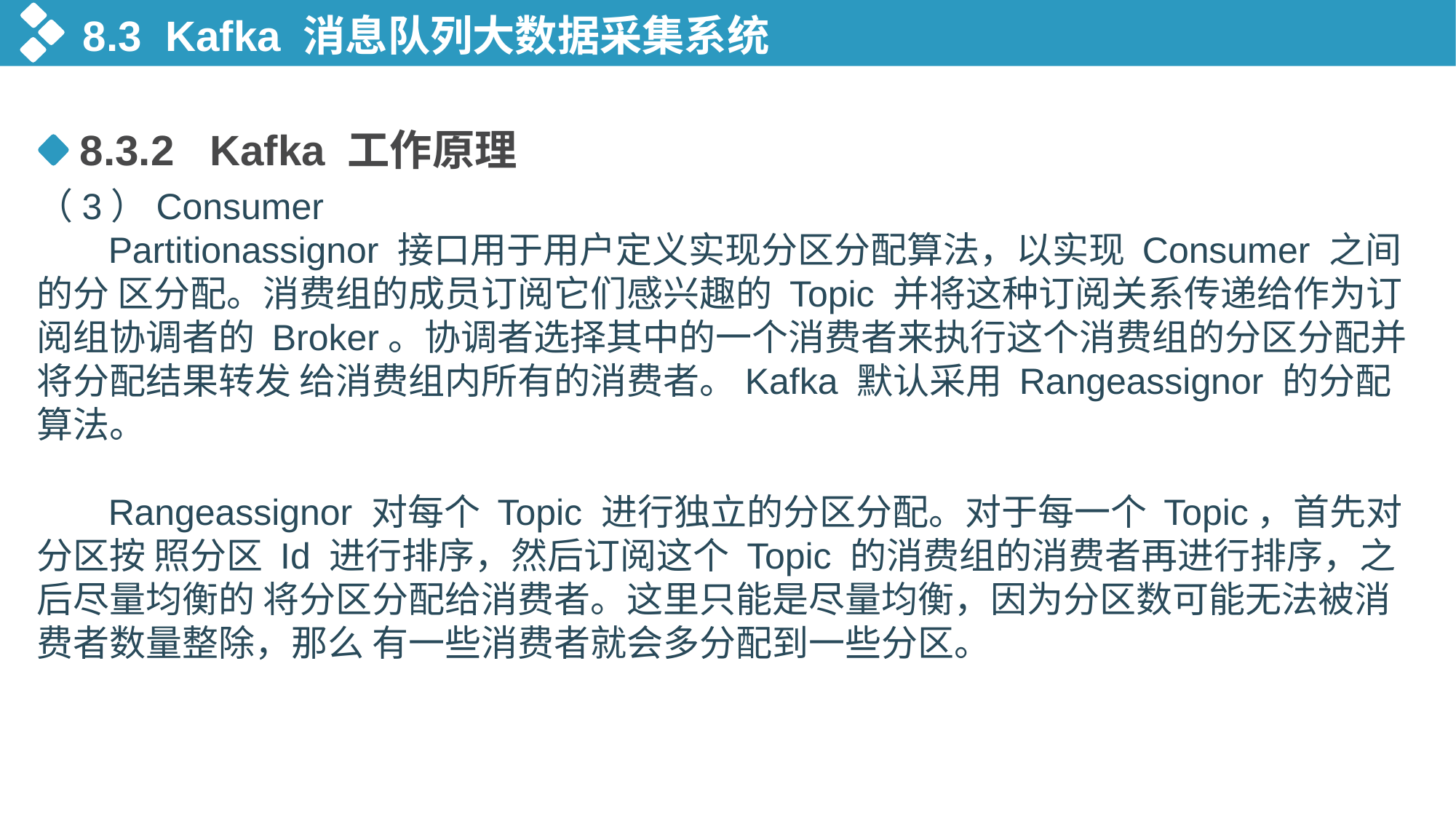

8.3  Kafka 消息队列大数据采集系统

8.3.2   Kafka 工作原理

（3）Consumer
       Partitionassignor 接口用于用户定义实现分区分配算法，以实现 Consumer 之间的分 区分配。消费组的成员订阅它们感兴趣的 Topic 并将这种订阅关系传递给作为订阅组协调者的 Broker。协调者选择其中的一个消费者来执行这个消费组的分区分配并将分配结果转发 给消费组内所有的消费者。Kafka 默认采用 Rangeassignor 的分配算法。

       Rangeassignor 对每个 Topic 进行独立的分区分配。对于每一个 Topic，首先对分区按 照分区 Id 进行排序，然后订阅这个 Topic 的消费组的消费者再进行排序，之后尽量均衡的 将分区分配给消费者。这里只能是尽量均衡，因为分区数可能无法被消费者数量整除，那么 有一些消费者就会多分配到一些分区。